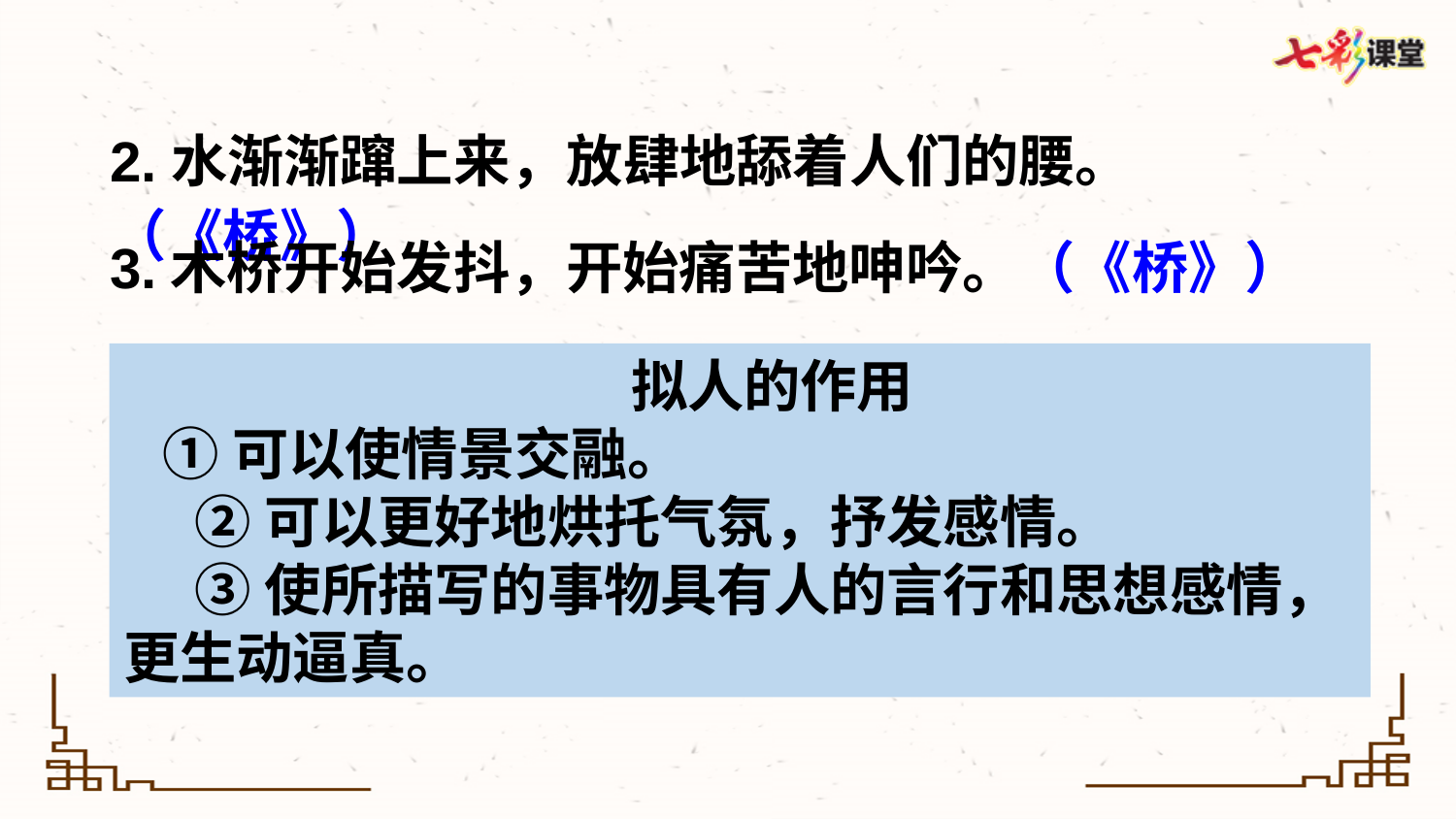

2.水渐渐蹿上来，放肆地舔着人们的腰。（《桥》）
3.木桥开始发抖，开始痛苦地呻吟。（《桥》）
    拟人的作用
   ①可以使情景交融。
②可以更好地烘托气氛，抒发感情。
③使所描写的事物具有人的言行和思想感情，更生动逼真。